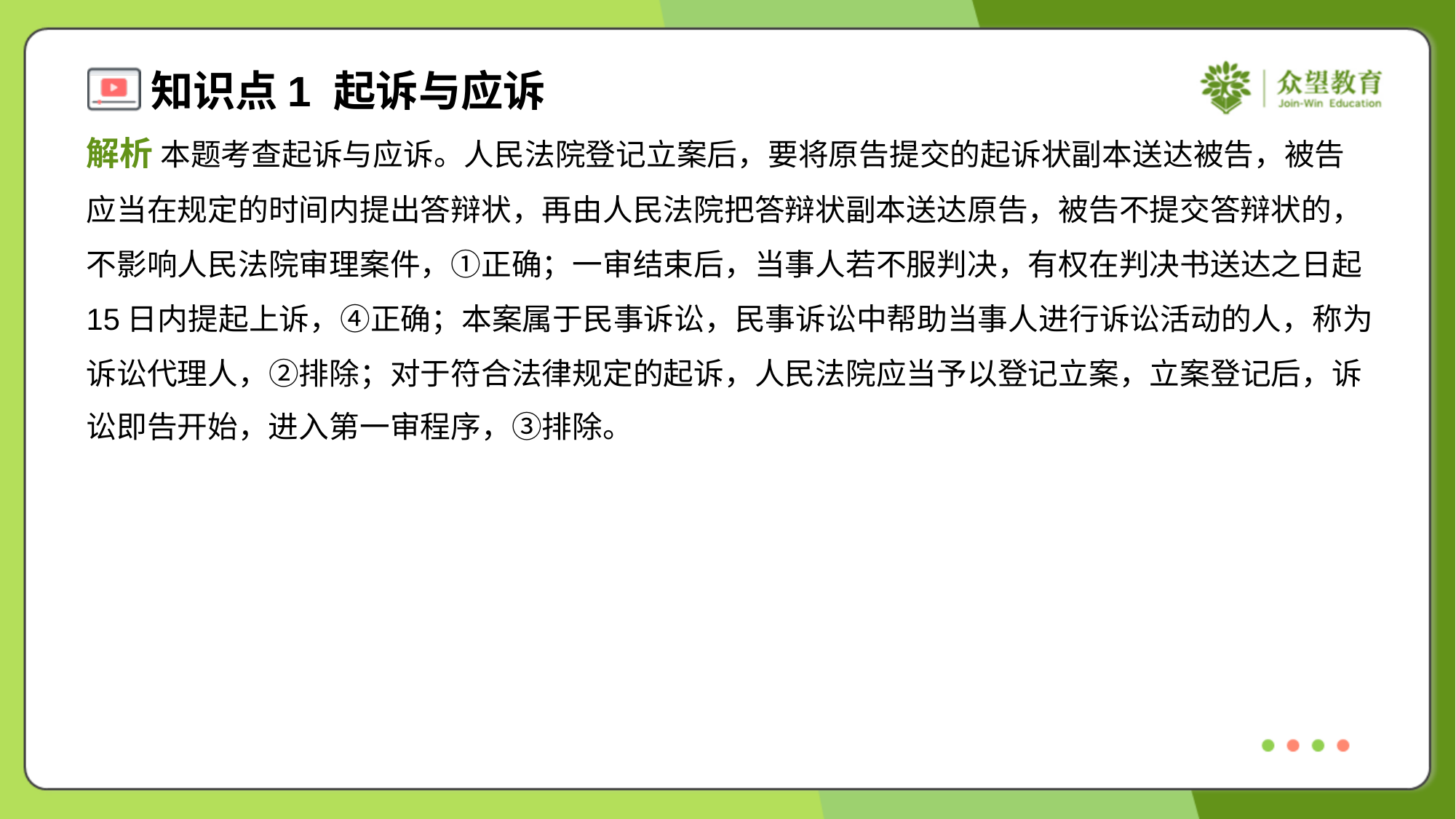

解析 本题考查起诉与应诉。人民法院登记立案后，要将原告提交的起诉状副本送达被告，被告
应当在规定的时间内提出答辩状，再由人民法院把答辩状副本送达原告，被告不提交答辩状的，
不影响人民法院审理案件，①正确；一审结束后，当事人若不服判决，有权在判决书送达之日起
15日内提起上诉，④正确；本案属于民事诉讼，民事诉讼中帮助当事人进行诉讼活动的人，称为
诉讼代理人，②排除；对于符合法律规定的起诉，人民法院应当予以登记立案，立案登记后，诉
讼即告开始，进入第一审程序，③排除。